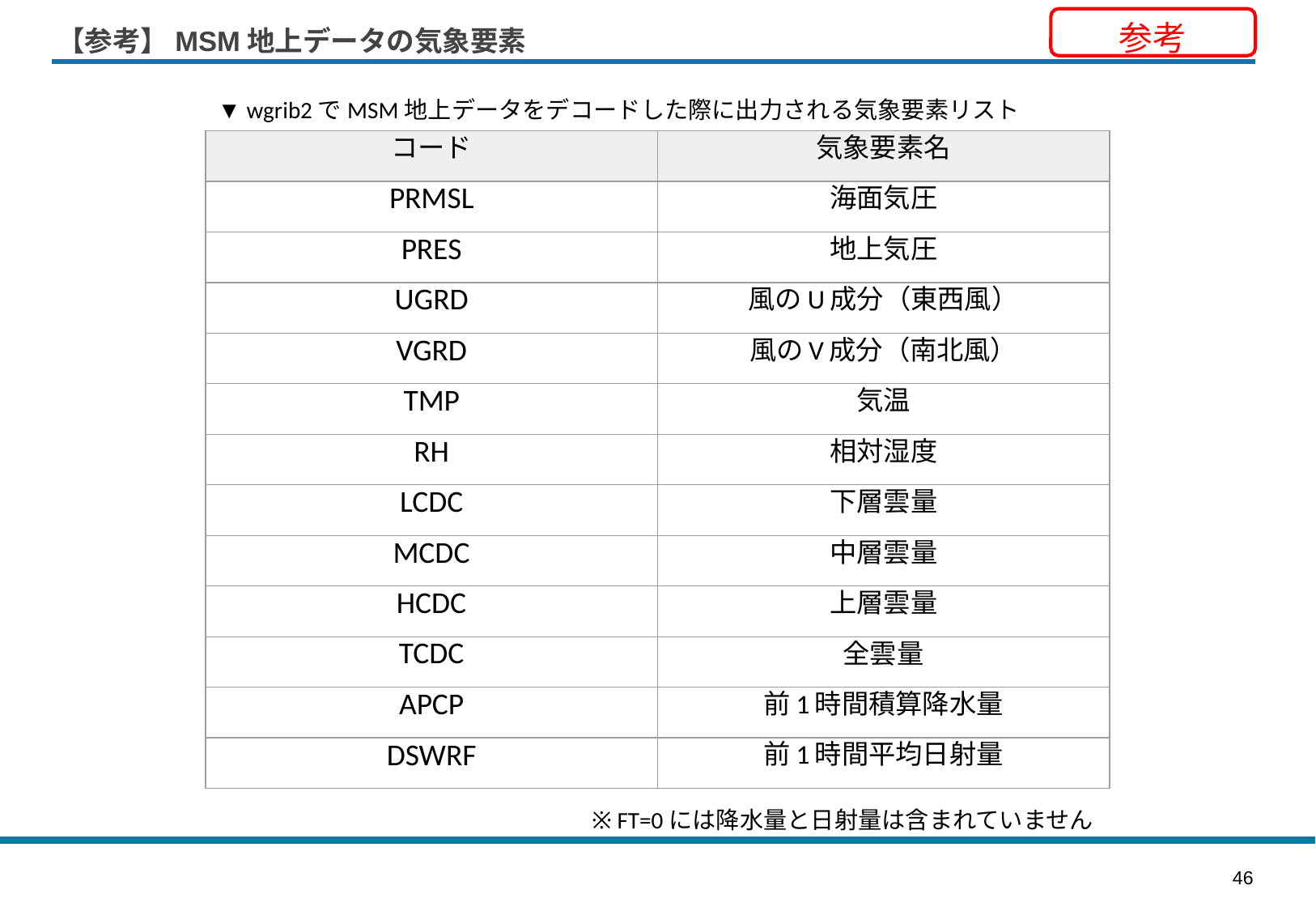

# 【参考】MSM地上データの気象要素
参考
▼ wgrib2でMSM地上データをデコードした際に出力される気象要素リスト

| コード | 気象要素名 |
| --- | --- |
| PRMSL | 海面気圧 |
| PRES | 地上気圧 |
| UGRD | 風のU成分（東西風） |
| VGRD | 風のV成分（南北風） |
| TMP | 気温 |
| RH | 相対湿度 |
| LCDC | 下層雲量 |
| MCDC | 中層雲量 |
| HCDC | 上層雲量 |
| TCDC | 全雲量 |
| APCP | 前1時間積算降水量 |
| DSWRF | 前1時間平均日射量 |
※ FT=0には降水量と日射量は含まれていません